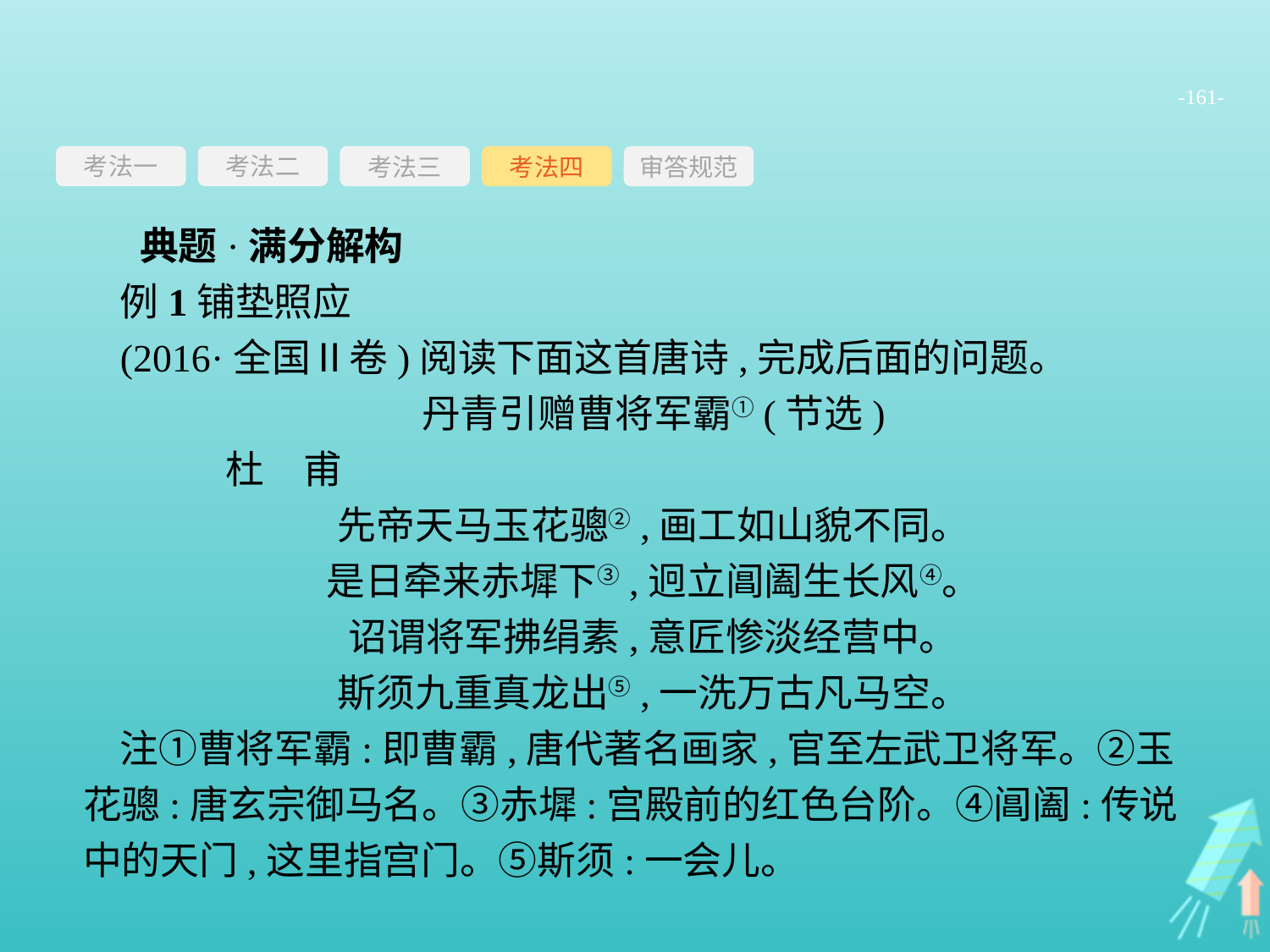

-161-
考法一
考法三
考法四
审答规范
考法二
典题·满分解构
例1铺垫照应
(2016·全国Ⅱ卷)阅读下面这首唐诗,完成后面的问题。
丹青引赠曹将军霸①(节选)
	杜　甫
先帝天马玉花骢②,画工如山貌不同。
是日牵来赤墀下③,迥立阊阖生长风④。
诏谓将军拂绢素,意匠惨淡经营中。
斯须九重真龙出⑤,一洗万古凡马空。
注①曹将军霸:即曹霸,唐代著名画家,官至左武卫将军。②玉花骢:唐玄宗御马名。③赤墀:宫殿前的红色台阶。④阊阖:传说中的天门,这里指宫门。⑤斯须:一会儿。